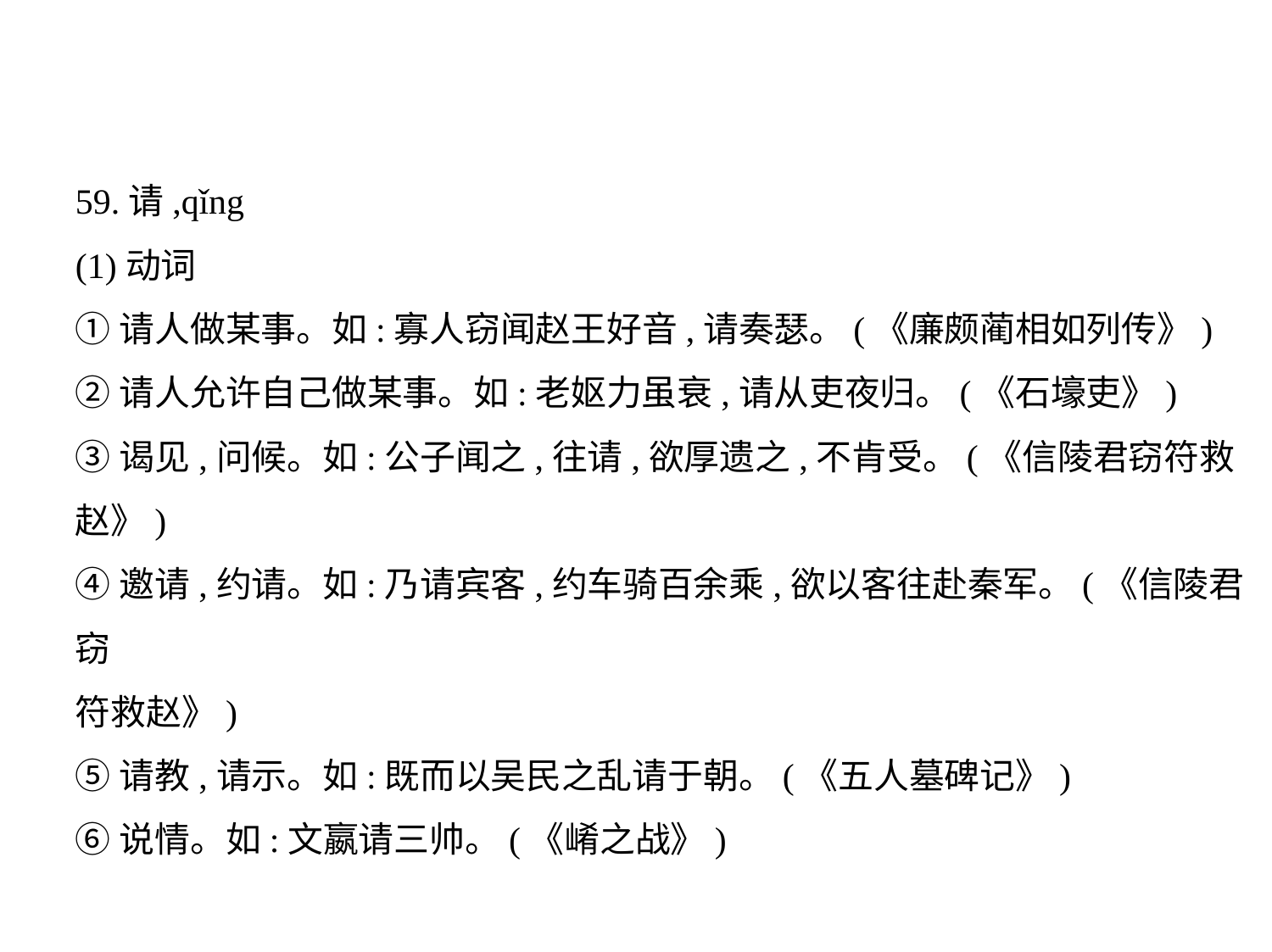

59.请,qǐng
(1)动词
①请人做某事。如:寡人窃闻赵王好音,请奏瑟。(《廉颇蔺相如列传》)
②请人允许自己做某事。如:老妪力虽衰,请从吏夜归。(《石壕吏》)
③谒见,问候。如:公子闻之,往请,欲厚遗之,不肯受。(《信陵君窃符救
赵》)
④邀请,约请。如:乃请宾客,约车骑百余乘,欲以客往赴秦军。(《信陵君窃
符救赵》)
⑤请教,请示。如:既而以吴民之乱请于朝。(《五人墓碑记》)
⑥说情。如:文嬴请三帅。(《崤之战》)